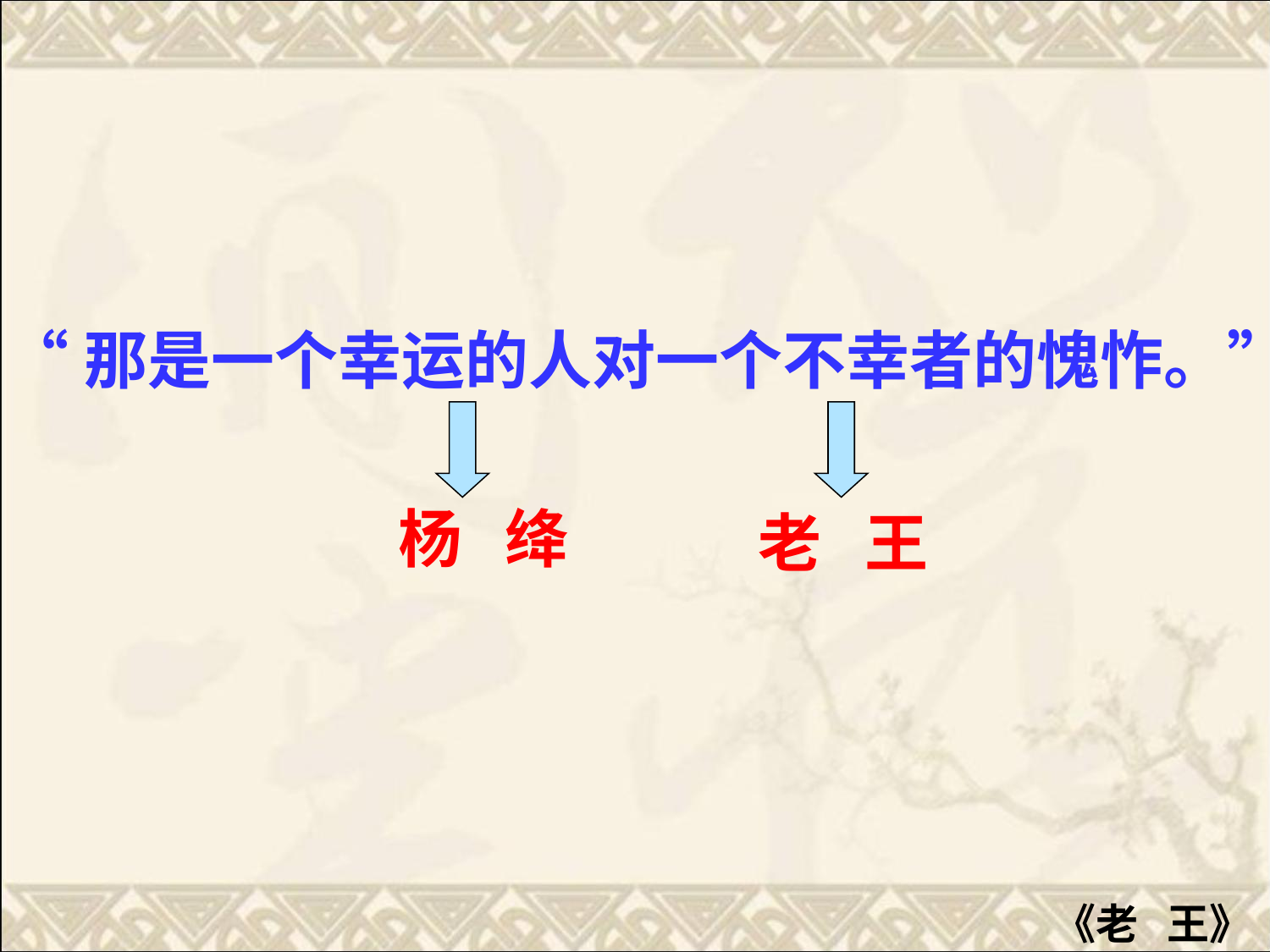

“那是一个幸运的人对一个不幸者的愧怍。”

杨   绛

老   王
《老   王》